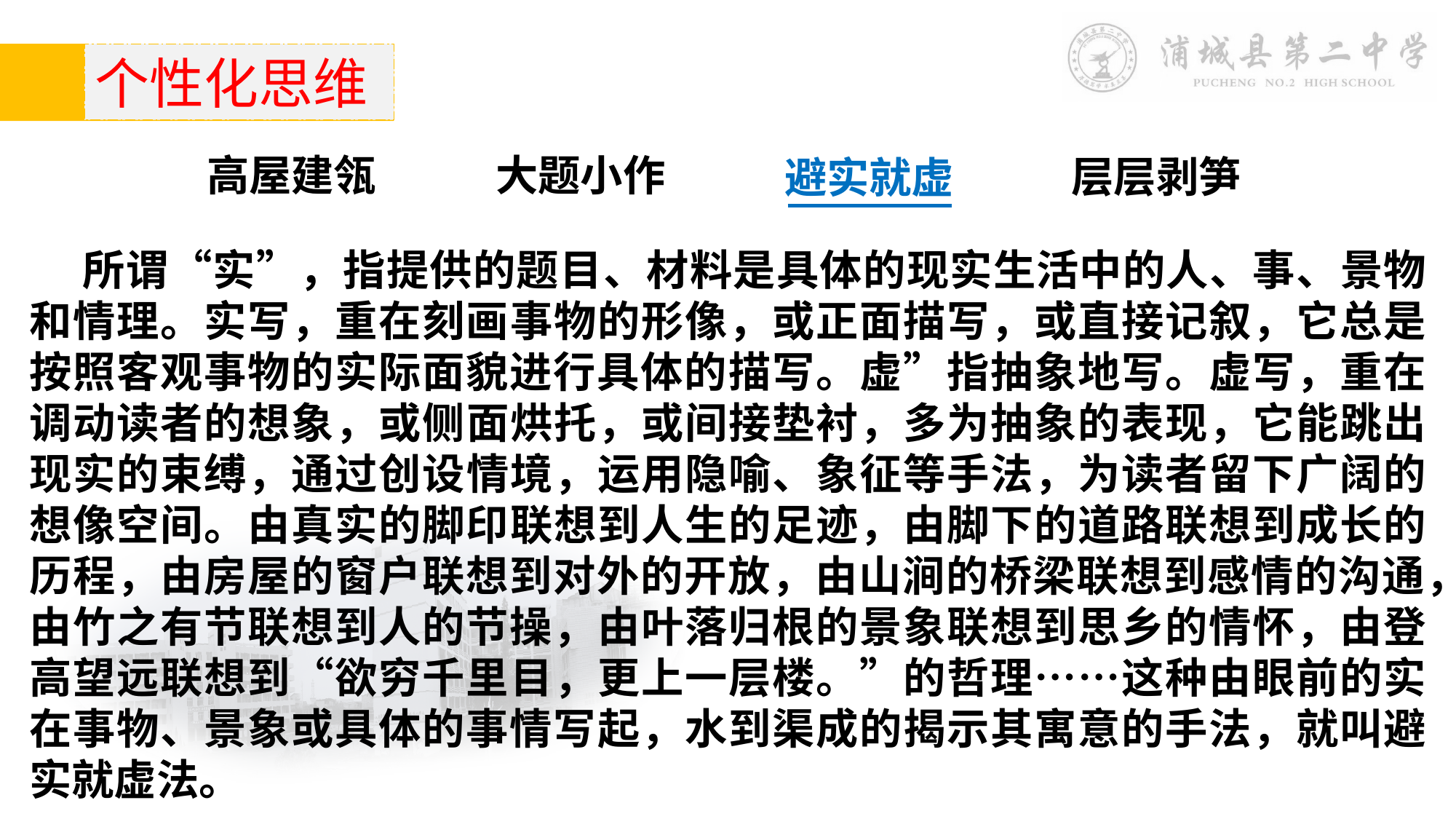

个性化思维

大题小作
高屋建瓴
层层剥笋
避实就虚
    所谓“实”，指提供的题目、材料是具体的现实生活中的人、事、景物和情理。实写，重在刻画事物的形像，或正面描写，或直接记叙，它总是按照客观事物的实际面貌进行具体的描写。虚”指抽象地写。虚写，重在调动读者的想象，或侧面烘托，或间接垫衬，多为抽象的表现，它能跳出现实的束缚，通过创设情境，运用隐喻、象征等手法，为读者留下广阔的想像空间。由真实的脚印联想到人生的足迹，由脚下的道路联想到成长的历程，由房屋的窗户联想到对外的开放，由山涧的桥梁联想到感情的沟通，由竹之有节联想到人的节操，由叶落归根的景象联想到思乡的情怀，由登高望远联想到“欲穷千里目，更上一层楼。”的哲理……这种由眼前的实在事物、景象或具体的事情写起，水到渠成的揭示其寓意的手法，就叫避实就虚法。